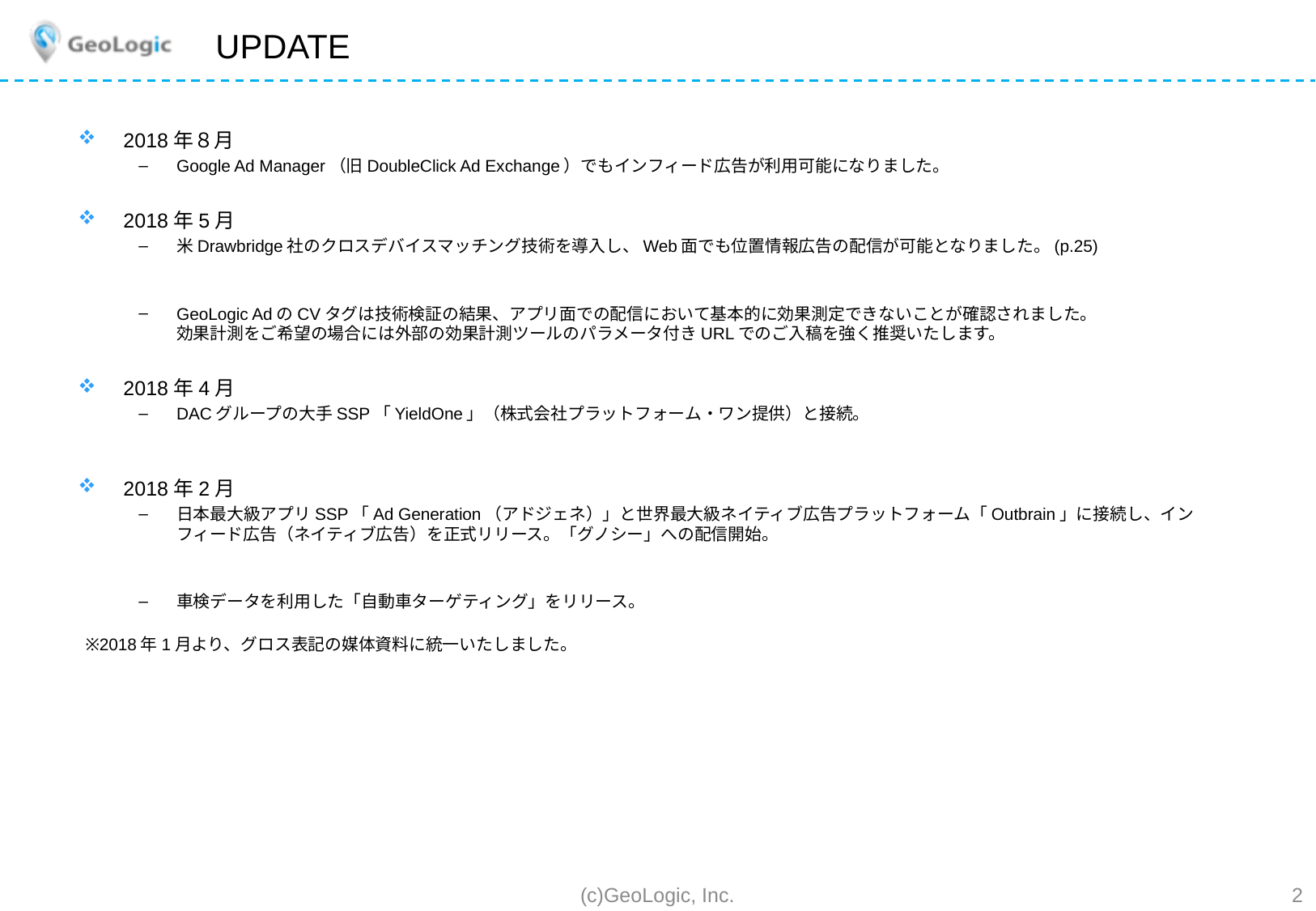

# UPDATE
2018年８月
Google Ad Manager（旧DoubleClick Ad Exchange）でもインフィード広告が利用可能になりました。

2018年5月
米Drawbridge社のクロスデバイスマッチング技術を導入し、Web面でも位置情報広告の配信が可能となりました。(p.25)

GeoLogic AdのCVタグは技術検証の結果、アプリ面での配信において基本的に効果測定できないことが確認されました。
効果計測をご希望の場合には外部の効果計測ツールのパラメータ付きURLでのご入稿を強く推奨いたします。

2018年4月
DACグループの大手SSP「YieldOne」（株式会社プラットフォーム・ワン提供）と接続。

2018年2月
日本最大級アプリSSP「Ad Generation（アドジェネ）」と世界最大級ネイティブ広告プラットフォーム「Outbrain」に接続し、インフィード広告（ネイティブ広告）を正式リリース。「グノシー」への配信開始。

車検データを利用した「自動車ターゲティング」をリリース。

※2018年1月より、グロス表記の媒体資料に統一いたしました。
(c)GeoLogic, Inc.
2